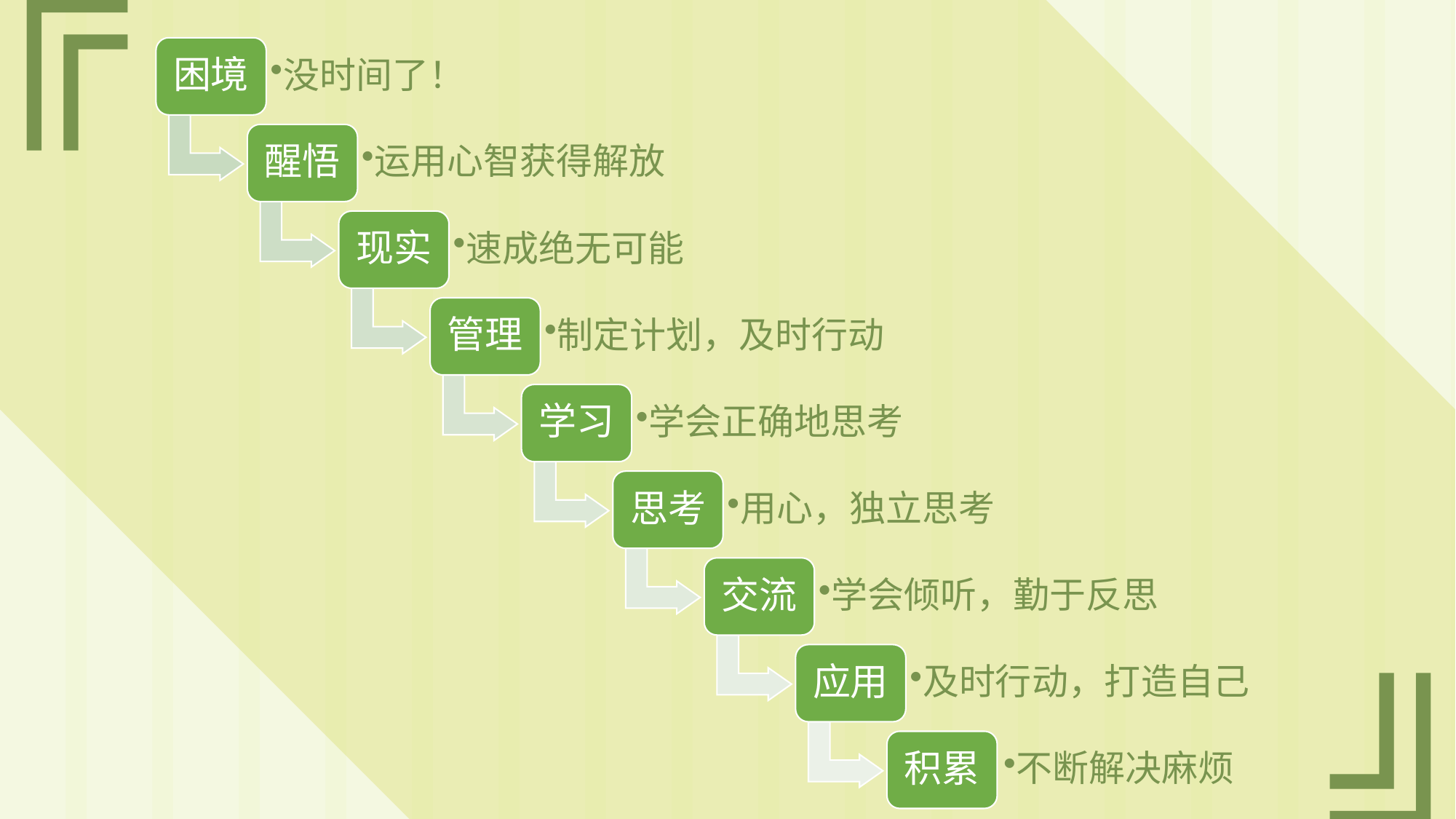

╝
困境
没时间了！

醒悟
运用心智获得解放

现实
速成绝无可能

管理
制定计划，及时行动

学习
学会正确地思考

思考
用心，独立思考

交流
学会倾听，勤于反思

应用
及时行动，打造自己

积累
不断解决麻烦
╝